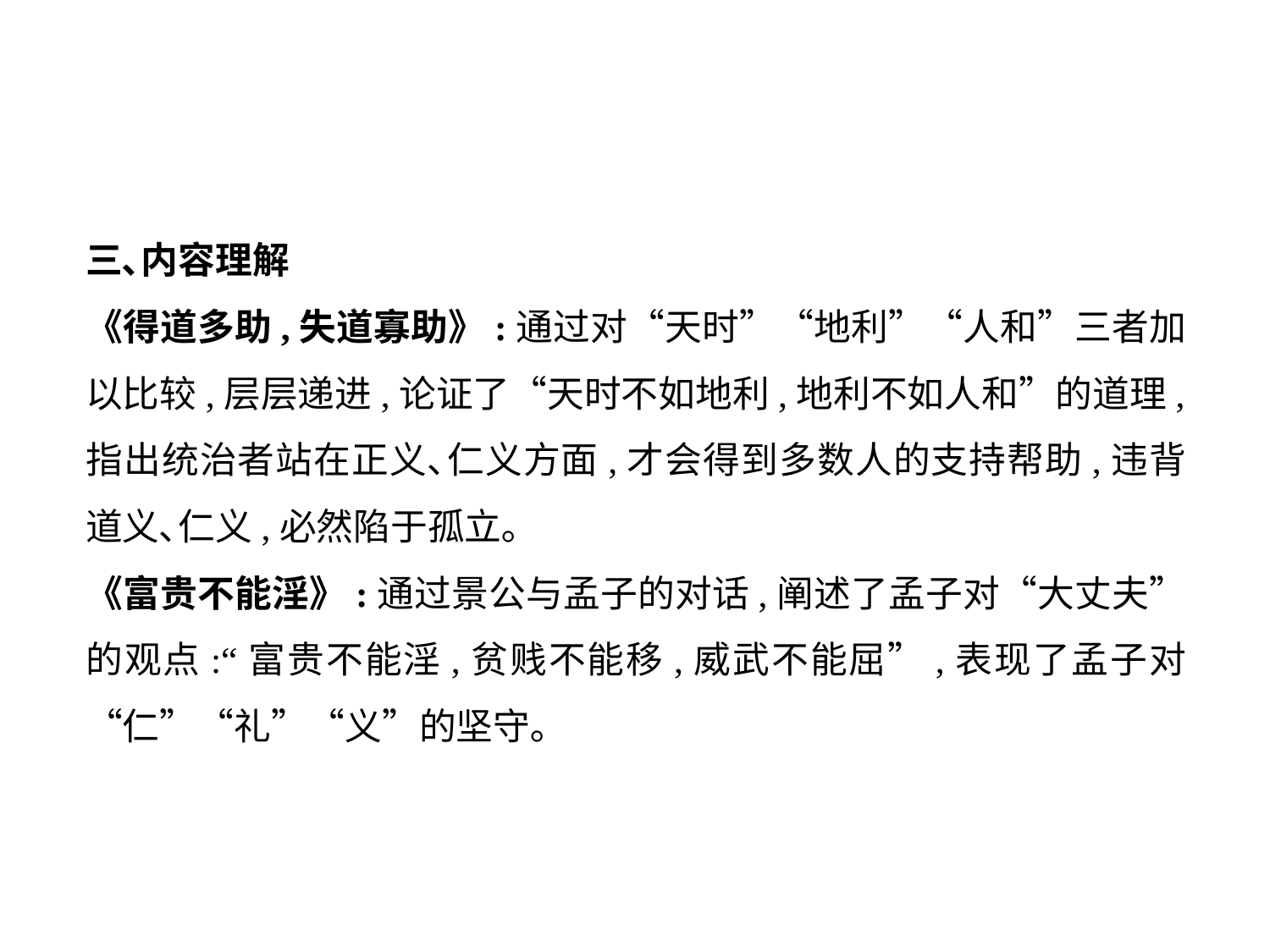

三､内容理解
《得道多助,失道寡助》:通过对“天时”“地利”“人和”三者加以比较,层层递进,论证了“天时不如地利,地利不如人和”的道理,指出统治者站在正义､仁义方面,才会得到多数人的支持帮助,违背道义､仁义,必然陷于孤立｡
《富贵不能淫》:通过景公与孟子的对话,阐述了孟子对“大丈夫”的观点:“富贵不能淫,贫贱不能移,威武不能屈”,表现了孟子对“仁”“礼”“义”的坚守｡